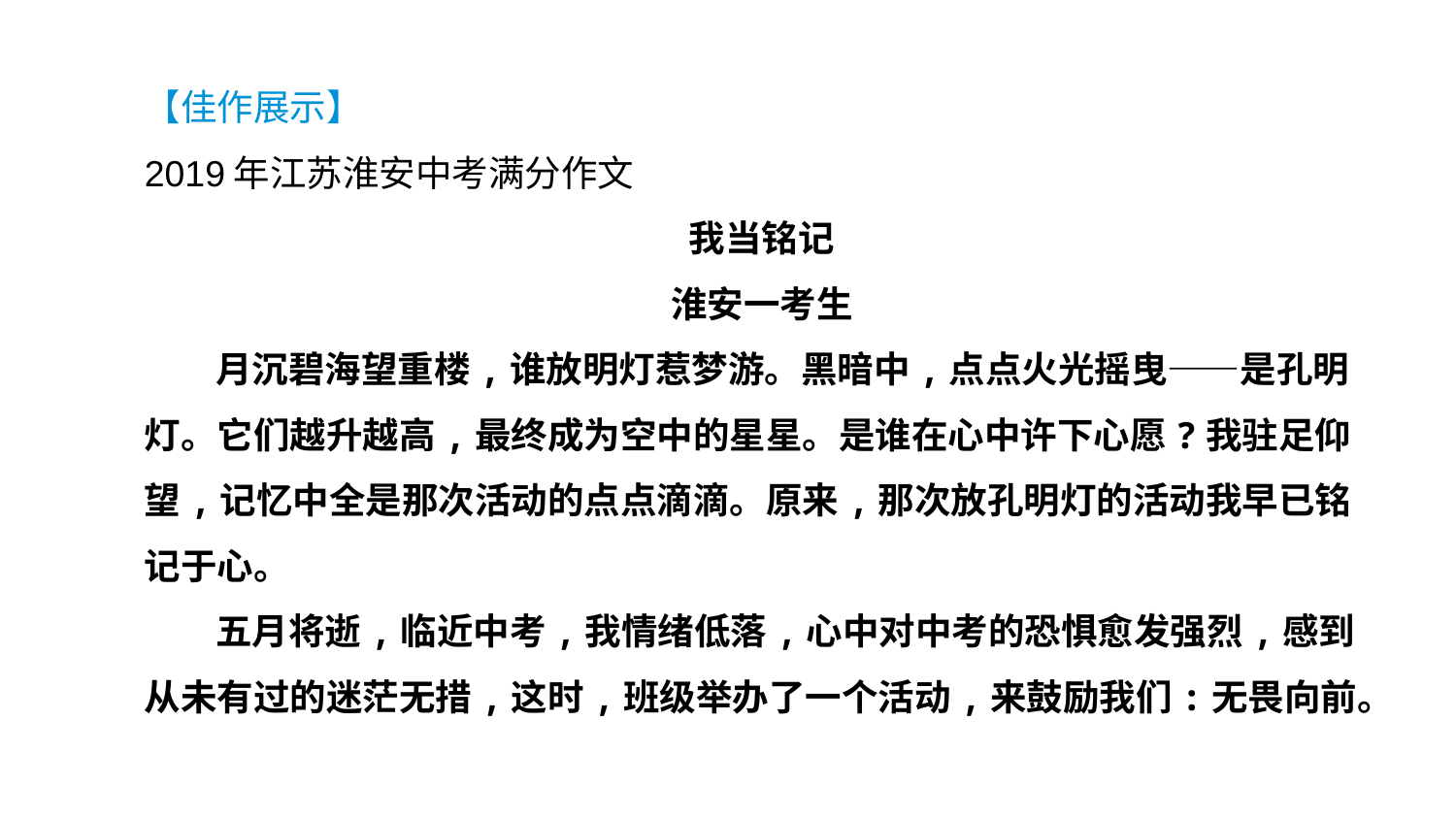

【佳作展示】
2019年江苏淮安中考满分作文
我当铭记
淮安一考生
月沉碧海望重楼,谁放明灯惹梦游。黑暗中,点点火光摇曳——是孔明灯。它们越升越高,最终成为空中的星星。是谁在心中许下心愿?我驻足仰望,记忆中全是那次活动的点点滴滴。原来,那次放孔明灯的活动我早已铭记于心。
五月将逝,临近中考,我情绪低落,心中对中考的恐惧愈发强烈,感到从未有过的迷茫无措,这时,班级举办了一个活动,来鼓励我们:无畏向前。